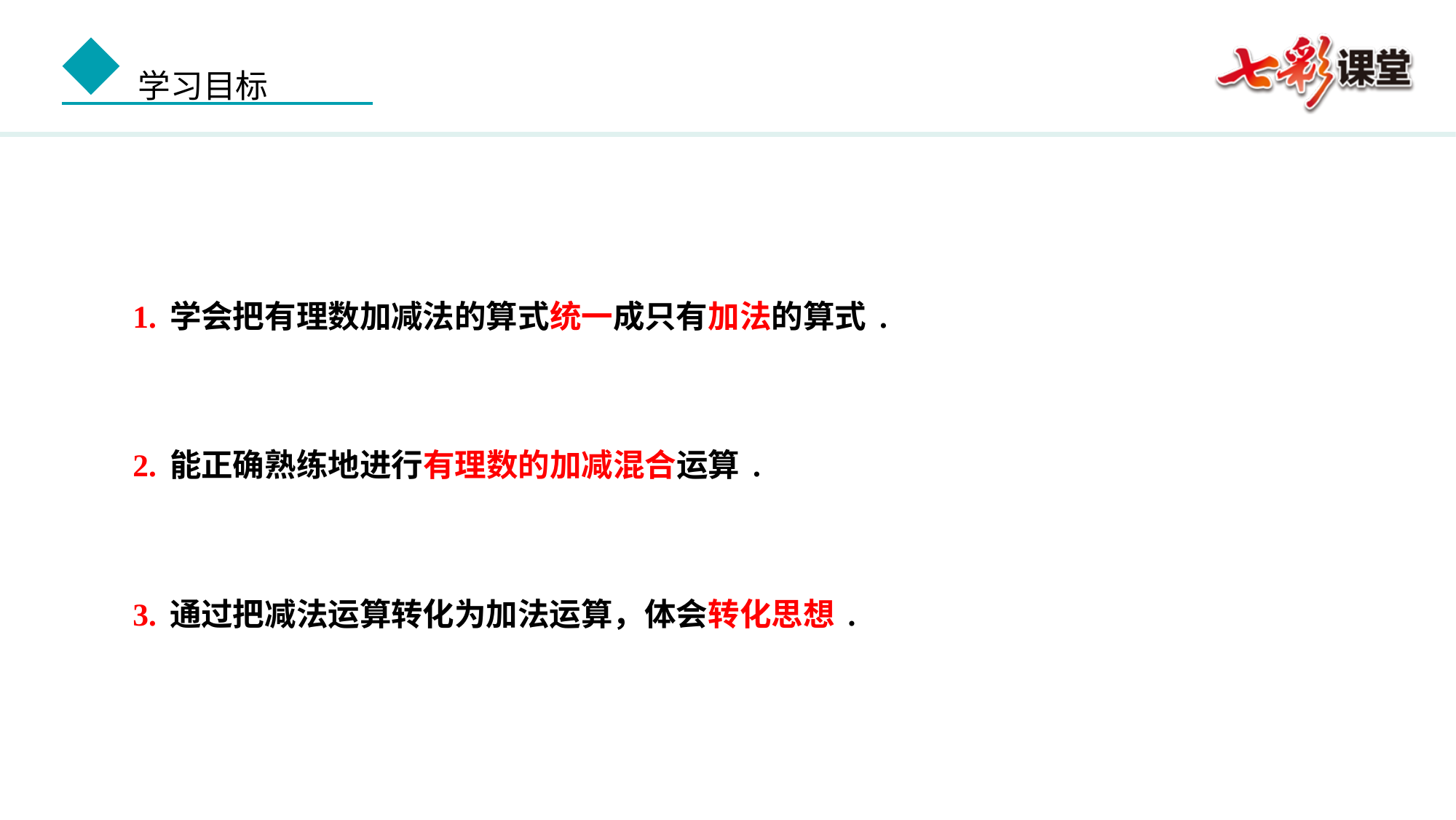

1.学会把有理数加减法的算式统一成只有加法的算式.
2.能正确熟练地进行有理数的加减混合运算.
3.通过把减法运算转化为加法运算，体会转化思想.